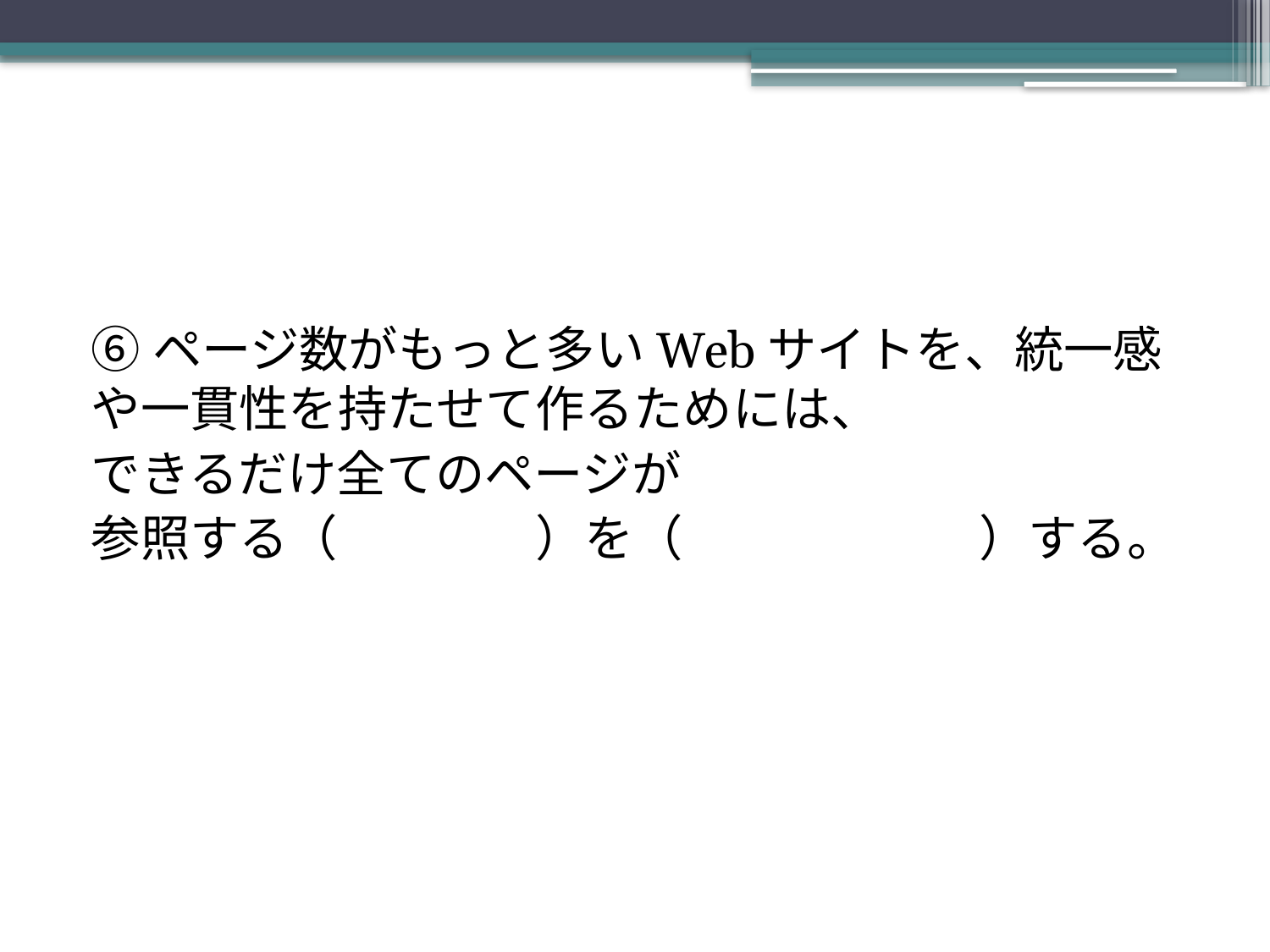

⑥ページ数がもっと多いWebサイトを、統一感や一貫性を持たせて作るためには、
できるだけ全てのページが
参照する（　　　　）を（　　　　　　）する。
#